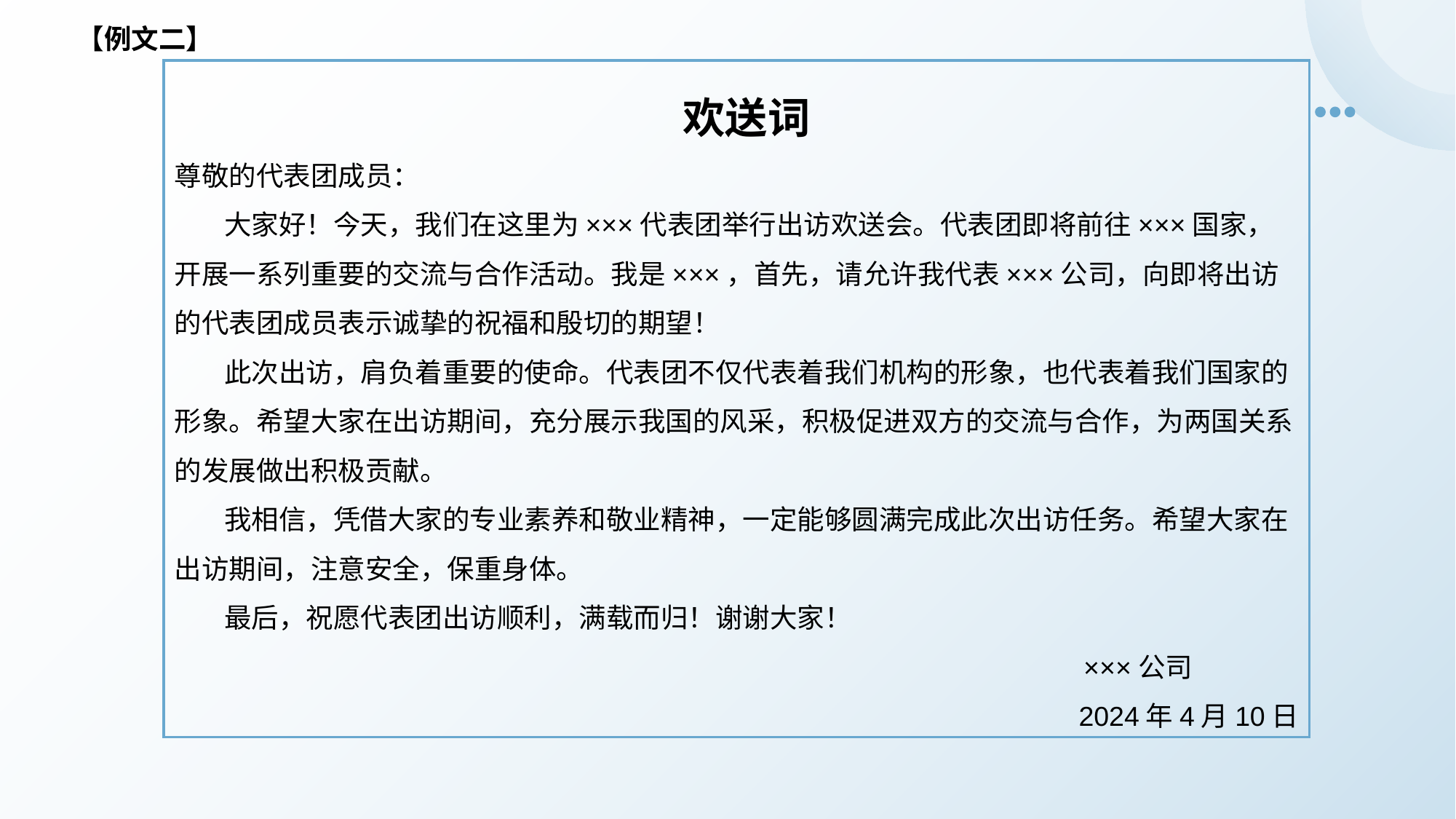

【例文二】
 欢送词
尊敬的代表团成员：
       大家好！今天，我们在这里为×××代表团举行出访欢送会。代表团即将前往×××国家，开展一系列重要的交流与合作活动。我是×××，首先，请允许我代表×××公司，向即将出访的代表团成员表示诚挚的祝福和殷切的期望！
       此次出访，肩负着重要的使命。代表团不仅代表着我们机构的形象，也代表着我们国家的形象。希望大家在出访期间，充分展示我国的风采，积极促进双方的交流与合作，为两国关系的发展做出积极贡献。
       我相信，凭借大家的专业素养和敬业精神，一定能够圆满完成此次出访任务。希望大家在出访期间，注意安全，保重身体。
       最后，祝愿代表团出访顺利，满载而归！谢谢大家！
                                                                                                                       ×××公司
2024年4月10日